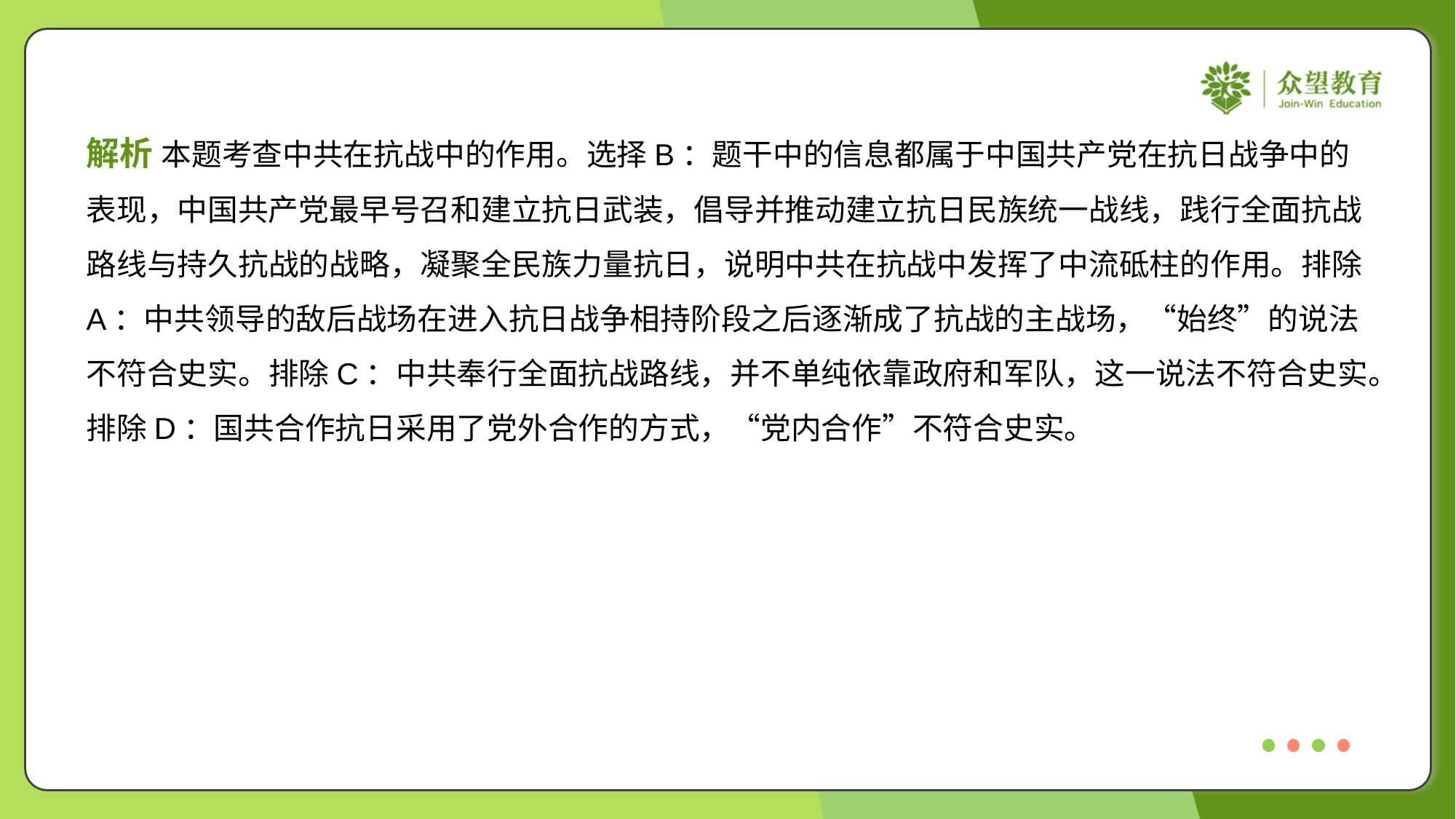

解析 本题考查中共在抗战中的作用。选择B：题干中的信息都属于中国共产党在抗日战争中的
表现，中国共产党最早号召和建立抗日武装，倡导并推动建立抗日民族统一战线，践行全面抗战
路线与持久抗战的战略，凝聚全民族力量抗日，说明中共在抗战中发挥了中流砥柱的作用。排除
A：中共领导的敌后战场在进入抗日战争相持阶段之后逐渐成了抗战的主战场，“始终”的说法
不符合史实。排除C：中共奉行全面抗战路线，并不单纯依靠政府和军队，这一说法不符合史实。
排除D：国共合作抗日采用了党外合作的方式，“党内合作”不符合史实。